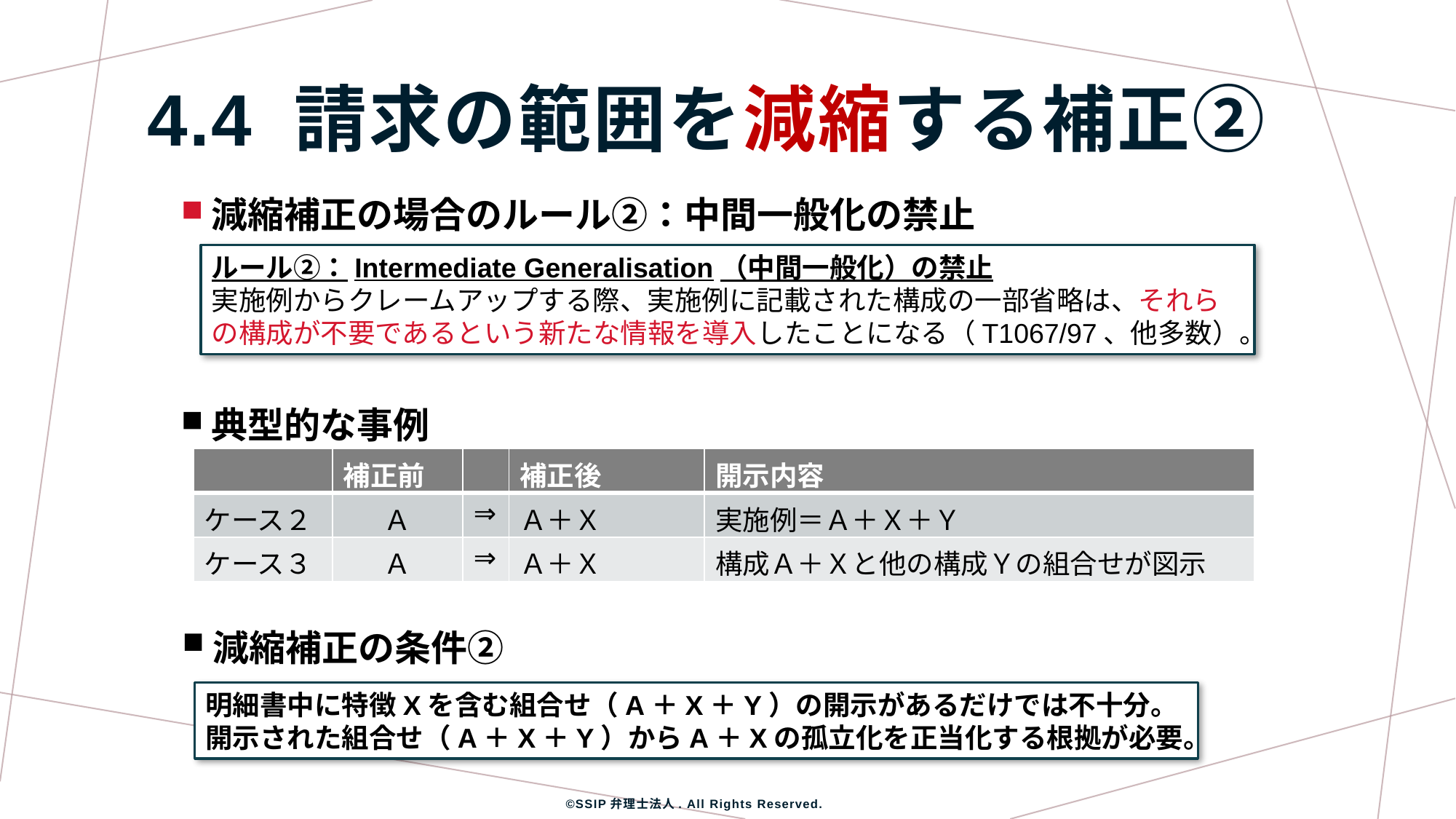

4.4 請求の範囲を減縮する補正②
減縮補正の場合のルール②：中間一般化の禁止

ルール②：Intermediate Generalisation（中間一般化）の禁止
実施例からクレームアップする際、実施例に記載された構成の一部省略は、それらの構成が不要であるという新たな情報を導入したことになる（T1067/97、他多数）。
典型的な事例

|  | 補正前 |  | 補正後 | 開示内容 |
| --- | --- | --- | --- | --- |
| ケース２ | Ａ | ⇒ | Ａ＋Ｘ | 実施例＝Ａ＋Ｘ＋Ｙ |
| ケース３ | Ａ | ⇒ | Ａ＋Ｘ | 構成Ａ＋Ｘと他の構成Ｙの組合せが図示 |
減縮補正の条件②

明細書中に特徴Xを含む組合せ（A＋X＋Y）の開示があるだけでは不十分。
開示された組合せ（A＋X＋Y）からA＋Xの孤立化を正当化する根拠が必要。
©SSIP弁理士法人. All Rights Reserved.